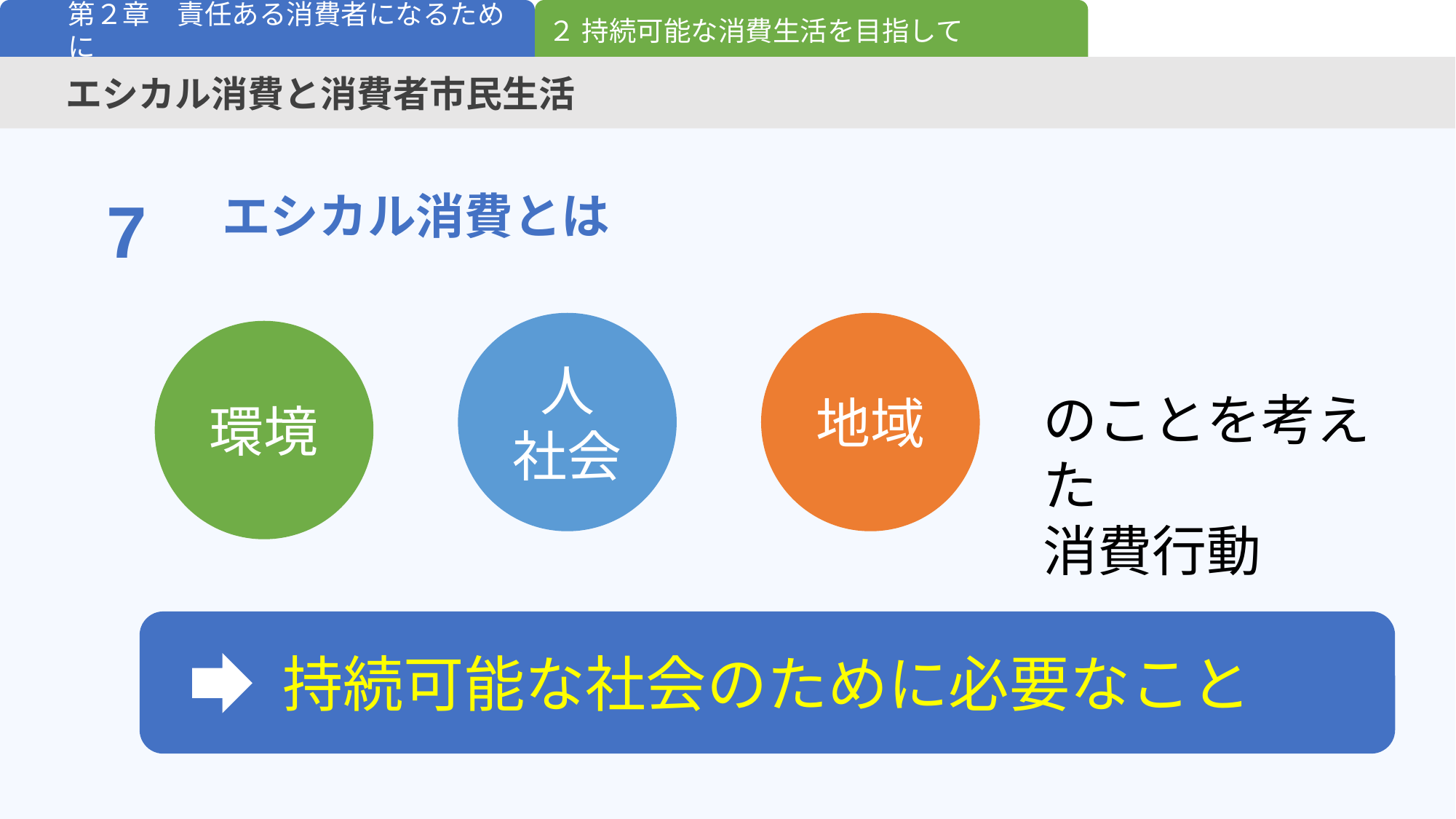

２ 持続可能な消費生活を目指して
第２章　責任ある消費者になるために
エシカル消費と消費者市民生活
7
エシカル消費とは
地域
人
社会
環境
のことを考えた
消費行動
持続可能な社会のために必要なこと